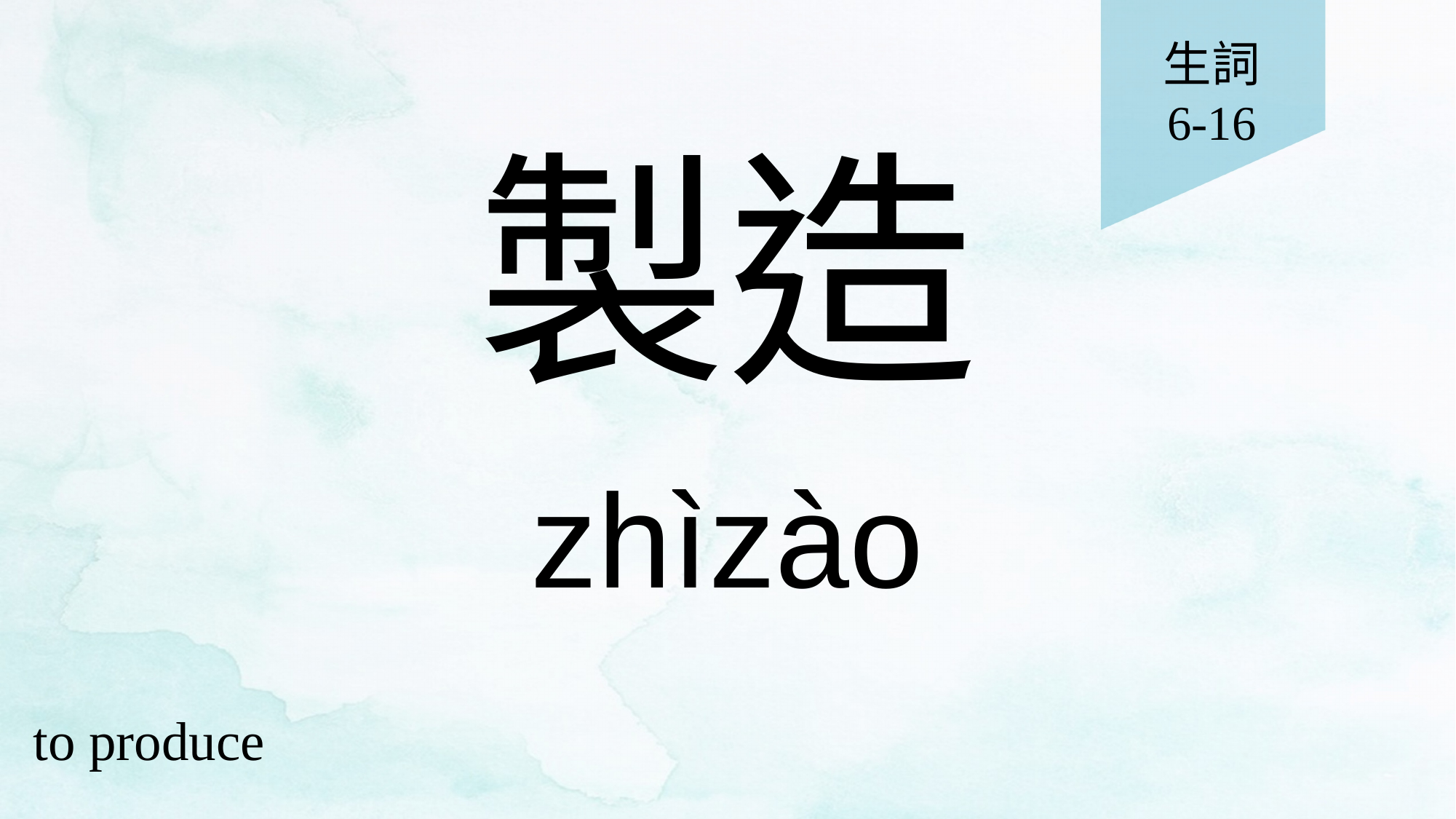

生詞
6-16
# 製造
zhìzào
to produce